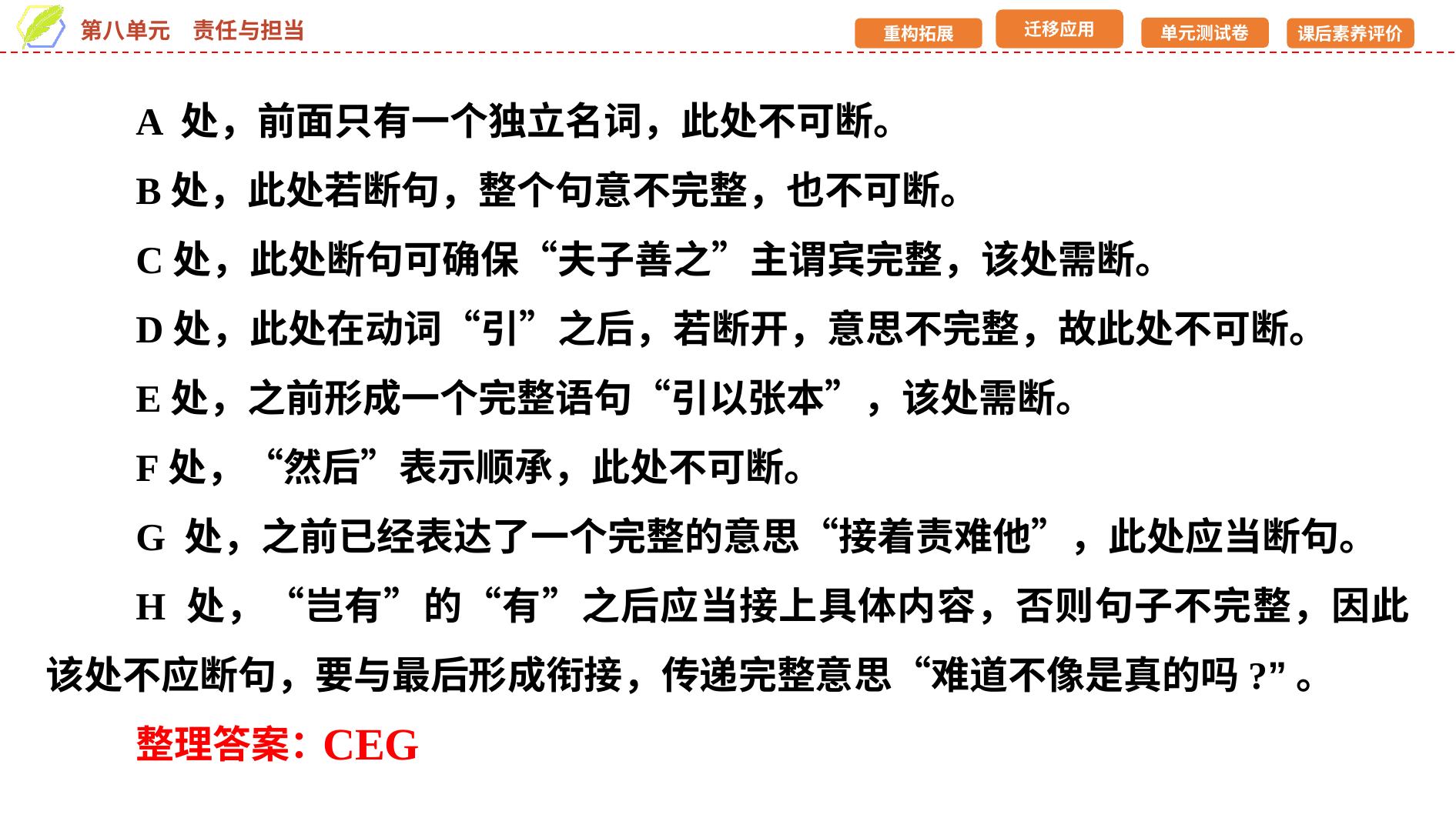

A 处，前面只有一个独立名词，此处不可断。
B处，此处若断句，整个句意不完整，也不可断。
C处，此处断句可确保“夫子善之”主谓宾完整，该处需断。
D处，此处在动词“引”之后，若断开，意思不完整，故此处不可断。
E处，之前形成一个完整语句“引以张本”，该处需断。
F处，“然后”表示顺承，此处不可断。
G 处，之前已经表达了一个完整的意思“接着责难他”，此处应当断句。
H 处，“岂有”的“有”之后应当接上具体内容，否则句子不完整，因此该处不应断句，要与最后形成衔接，传递完整意思“难道不像是真的吗?”。
整理答案：
CEG